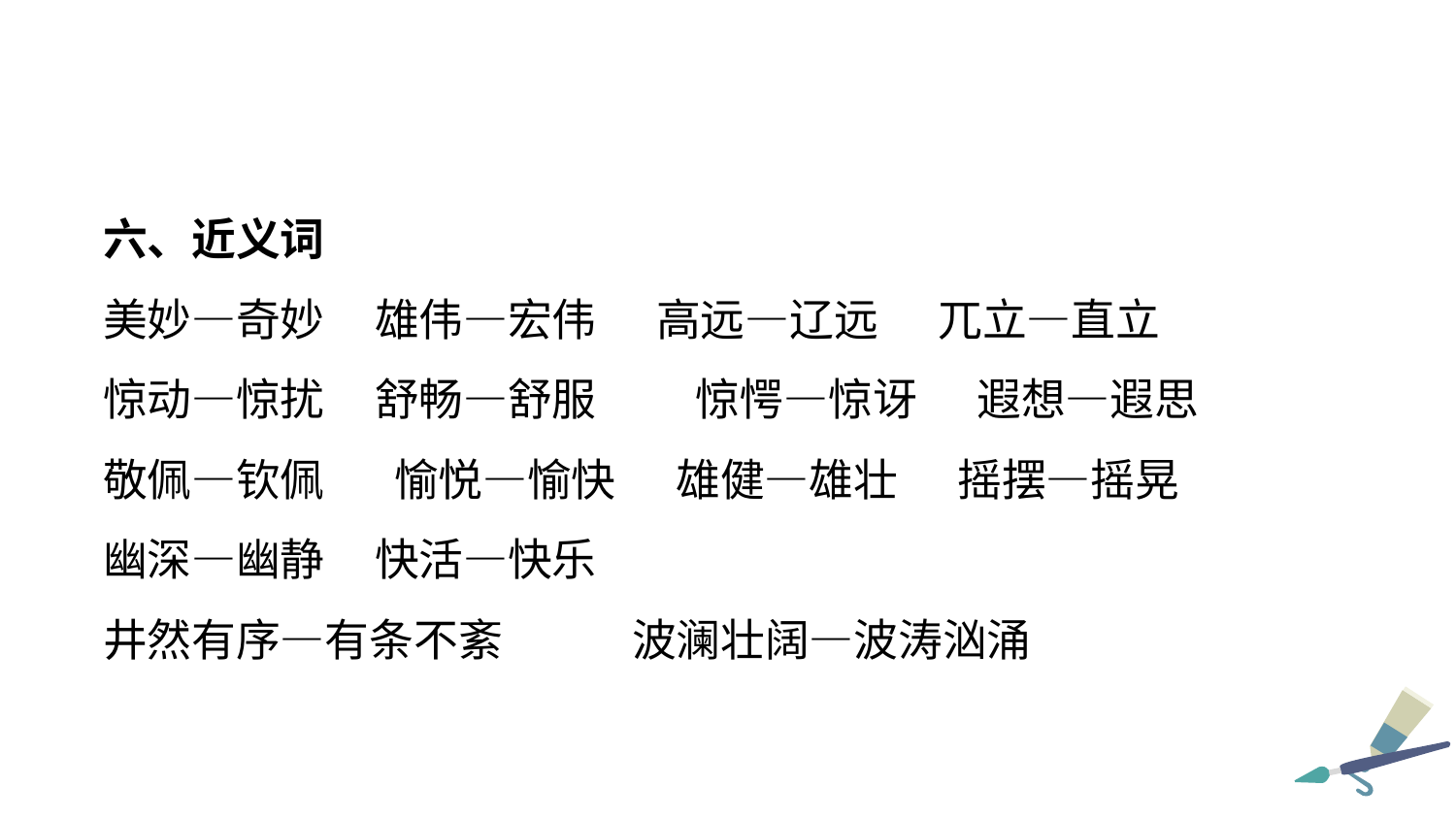

六、近义词
美妙—奇妙     雄伟—宏伟      高远—辽远      兀立—直立
惊动—惊扰     舒畅—舒服	 惊愕—惊讶      遐想—遐思
敬佩—钦佩	愉悦—愉快      雄健—雄壮      摇摆—摇晃
幽深—幽静     快活—快乐
井然有序—有条不紊             波澜壮阔—波涛汹涌